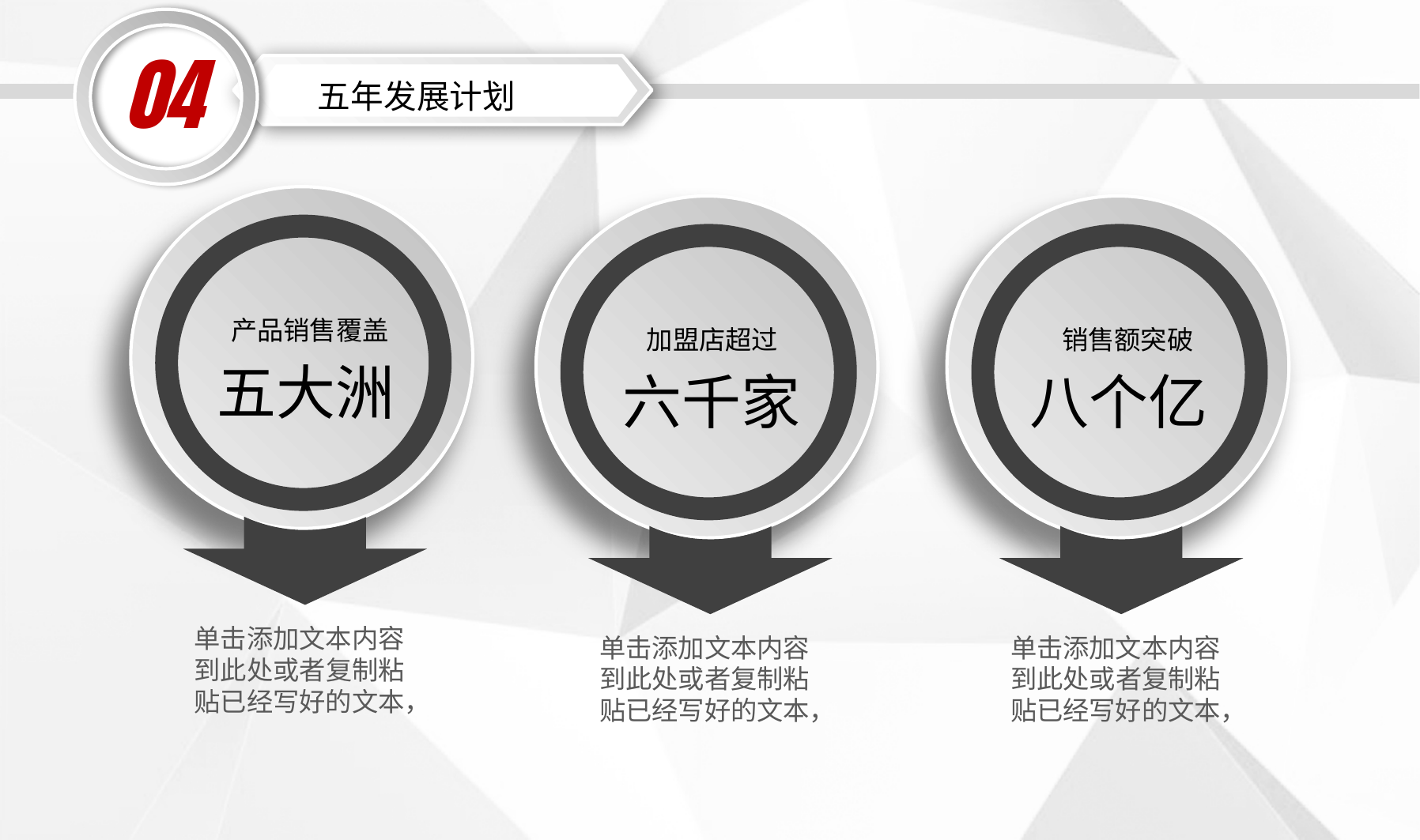

04

五年发展计划

产品销售覆盖
加盟店超过
销售额突破
五大洲
六千家
八个亿

单击添加文本内容
到此处或者复制粘
贴已经写好的文本，
单击添加文本内容
到此处或者复制粘
贴已经写好的文本，
单击添加文本内容
到此处或者复制粘
贴已经写好的文本，